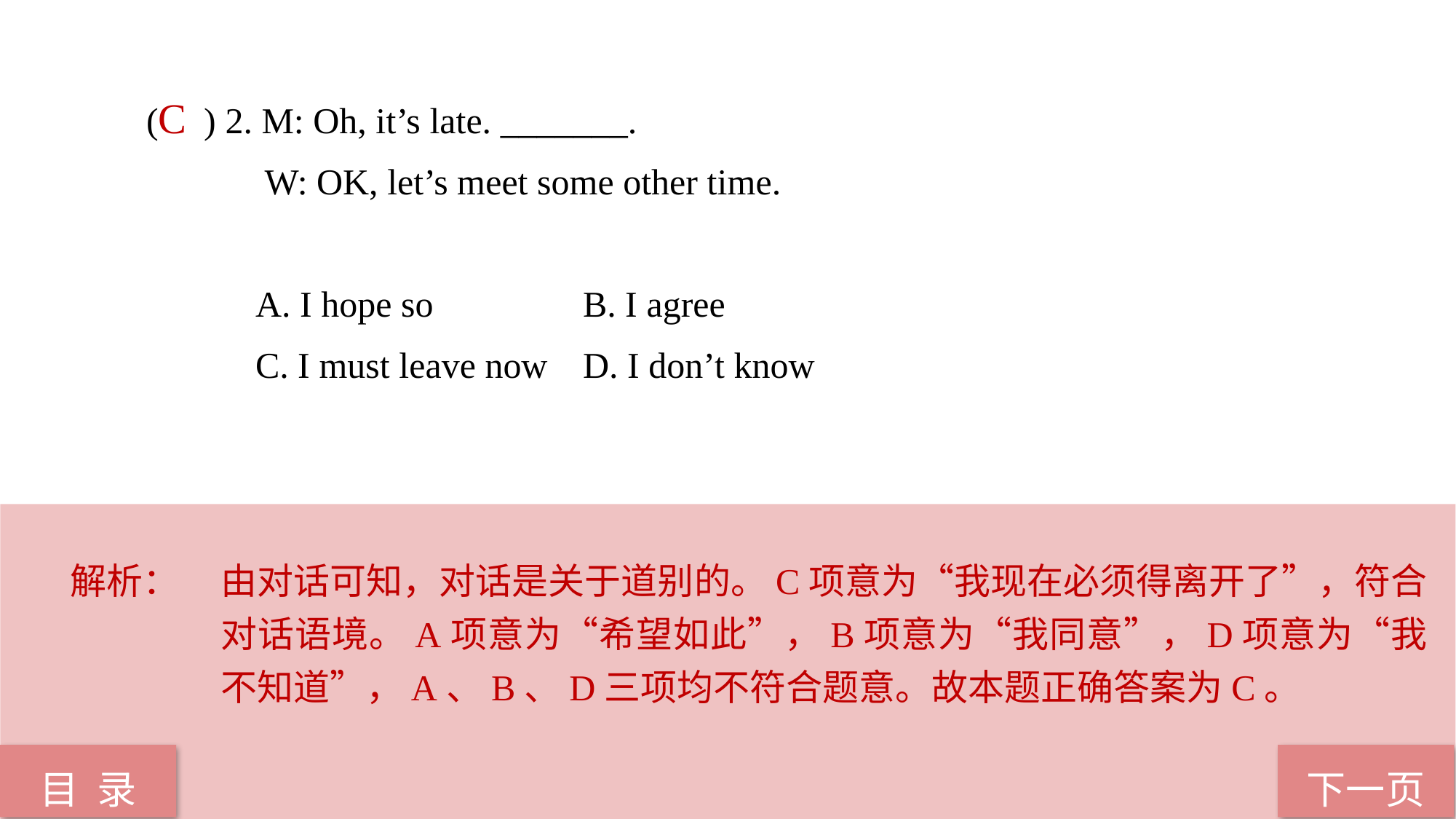

(     ) 2. M: Oh, it’s late. _______.
	 W: OK, let’s meet some other time.

	A. I hope so 		B. I agree
	C. I must leave now 	D. I don’t know
C
解析：	由对话可知，对话是关于道别的。C项意为“我现在必须得离开了”，符合对话语境。A项意为“希望如此”，B项意为“我同意”，D项意为“我不知道”，A、B、D三项均不符合题意。故本题正确答案为C。